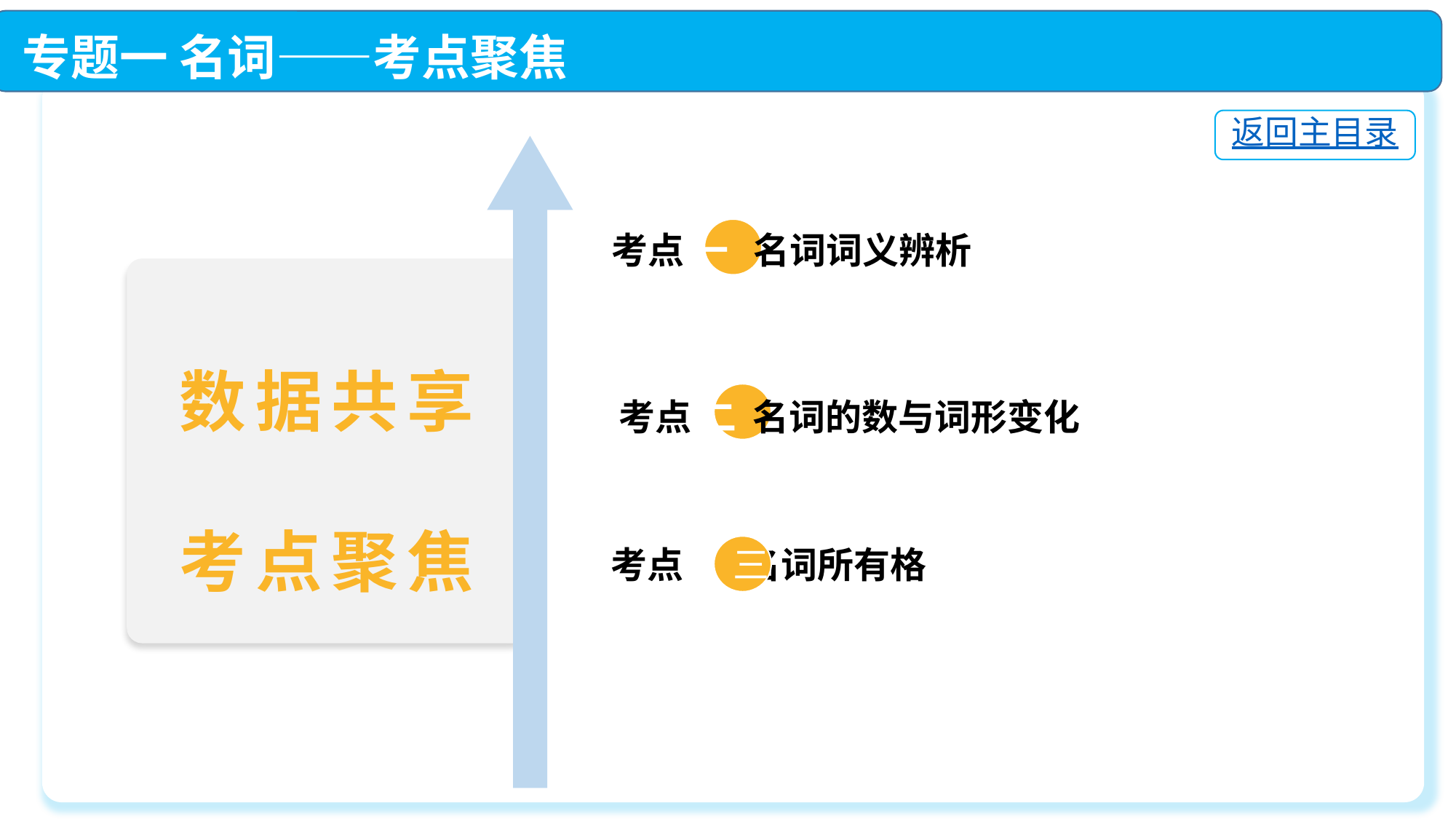

专题一 名词——考点聚焦

返回主目录

  考点 一   名词词义辨析
  考点 二  名词的数与词形变化
  考点 三  名词所有格

数据共享
考点聚焦
三